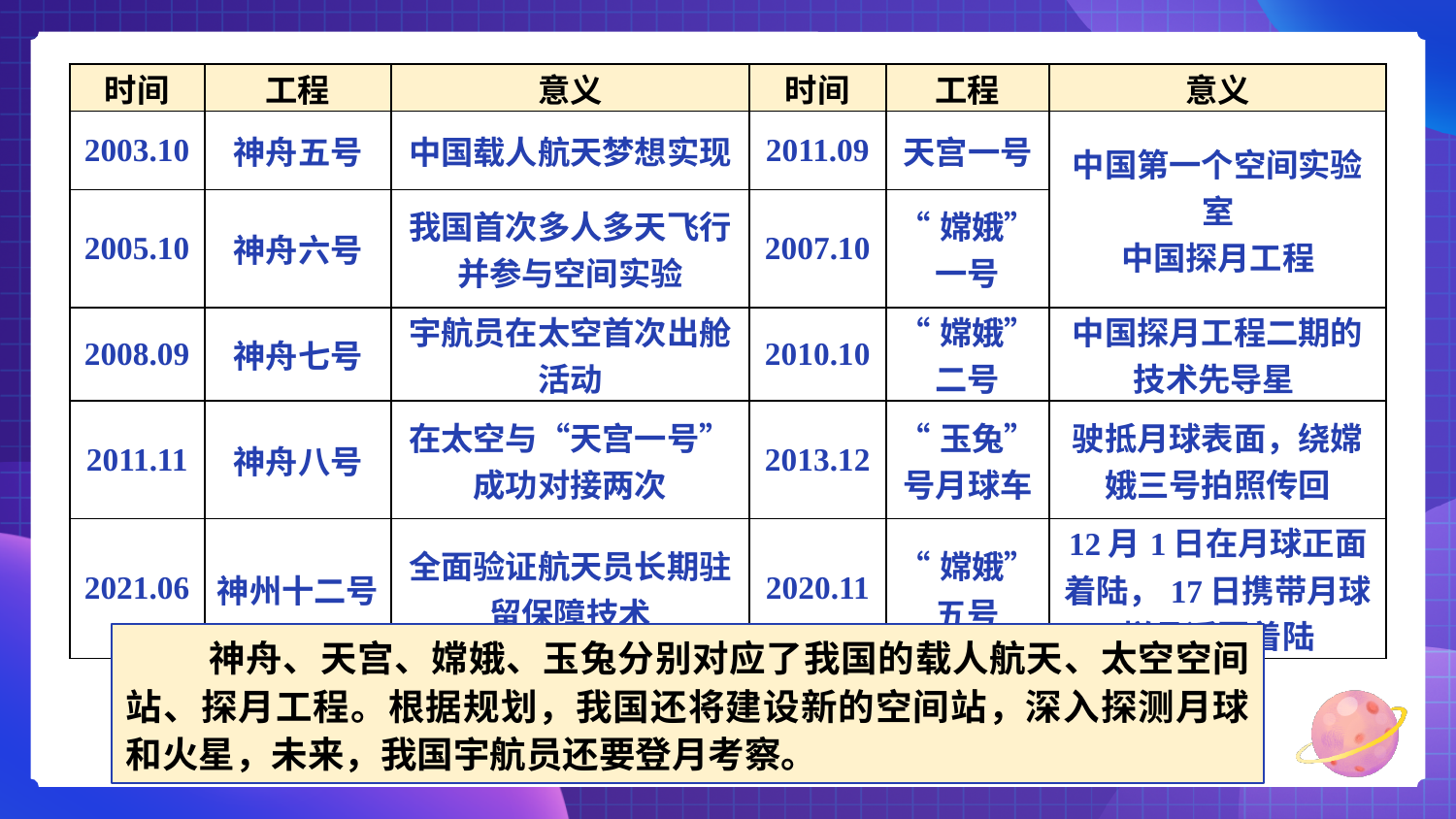

| 时间 | 工程 | 意义 | 时间 | 工程 | 意义 |
| --- | --- | --- | --- | --- | --- |
| 2003.10 | 神舟五号 | 中国载人航天梦想实现 | 2011.09 | 天宫一号 | 中国第一个空间实验室 中国探月工程 |
| 2005.10 | 神舟六号 | 我国首次多人多天飞行并参与空间实验 | 2007.10 | “嫦娥”一号 |  |
| 2008.09 | 神舟七号 | 宇航员在太空首次出舱活动 | 2010.10 | “嫦娥”二号 | 中国探月工程二期的技术先导星 |
| 2011.11 | 神舟八号 | 在太空与“天宫一号”成功对接两次 | 2013.12 | “玉兔”号月球车 | 驶抵月球表面，绕嫦娥三号拍照传回 |
| 2021.06 | 神州十二号 | 全面验证航天员长期驻留保障技术 | 2020.11 | “嫦娥”五号 | 12月1日在月球正面着陆，17日携带月球样品返回着陆 |
        神舟、天宫、嫦娥、玉兔分别对应了我国的载人航天、太空空间站、探月工程。根据规划，我国还将建设新的空间站，深入探测月球和火星，未来，我国宇航员还要登月考察。